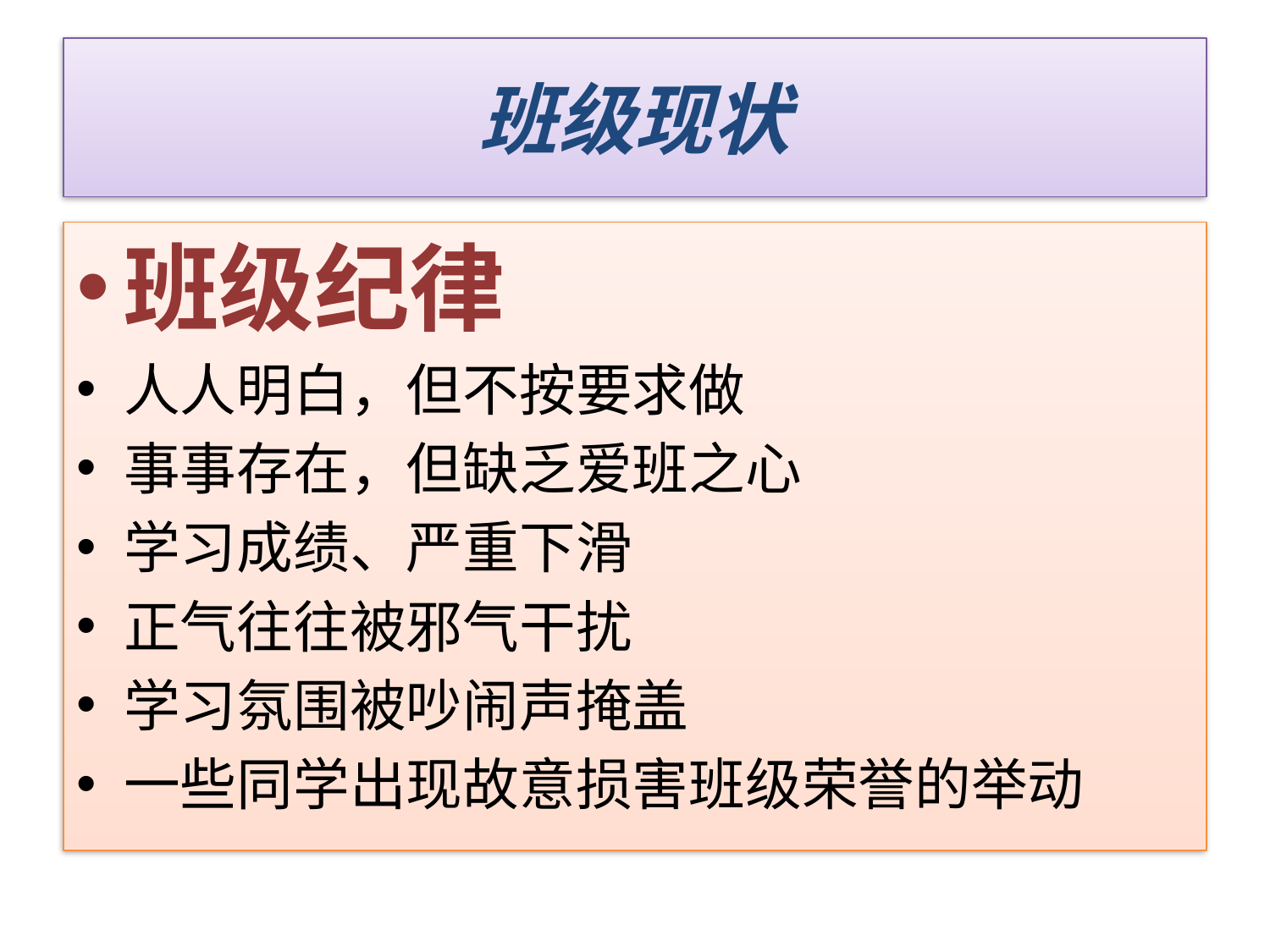

# 班级现状
班级纪律
人人明白，但不按要求做
事事存在，但缺乏爱班之心
学习成绩、严重下滑
正气往往被邪气干扰
学习氛围被吵闹声掩盖
一些同学出现故意损害班级荣誉的举动